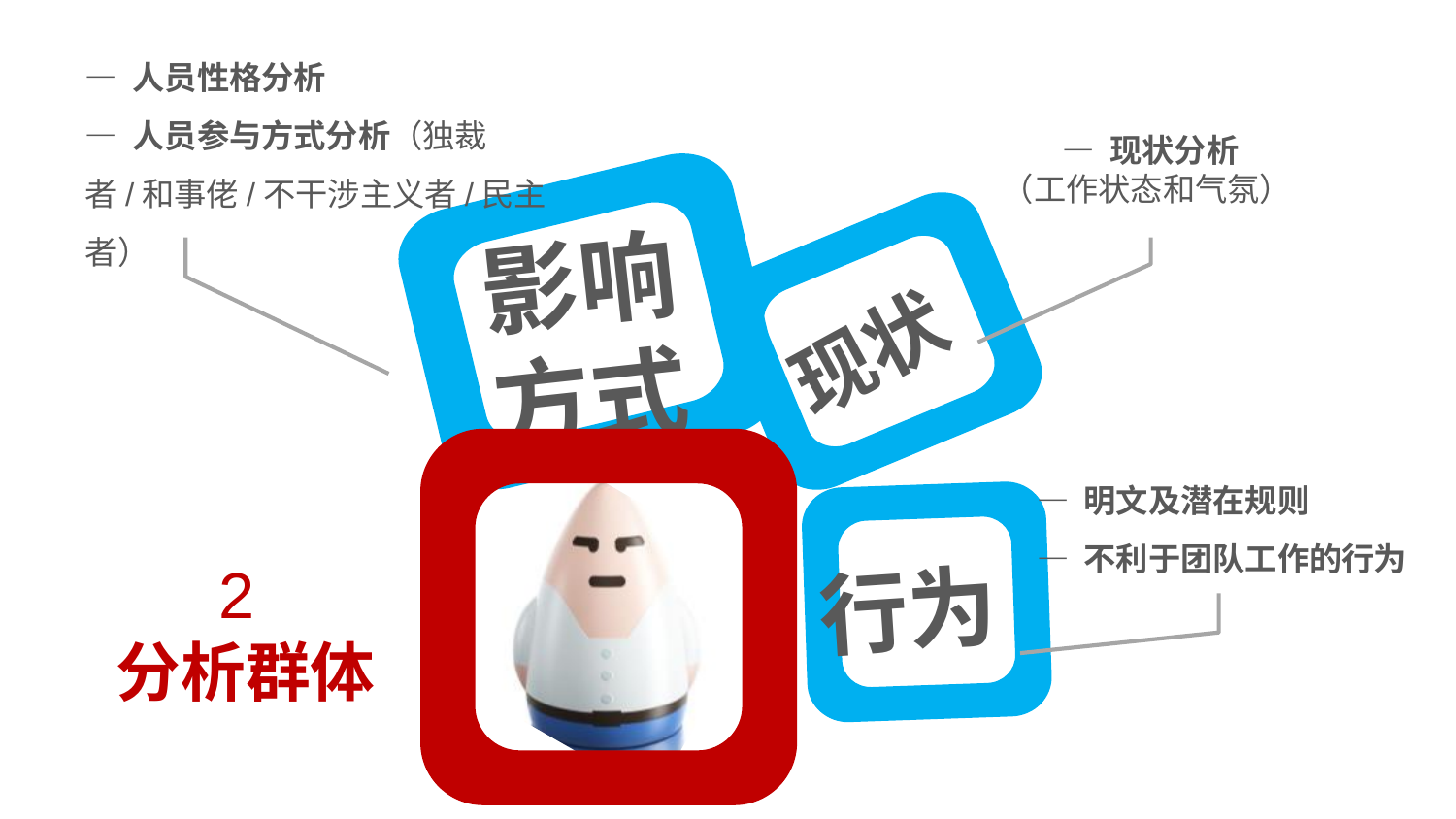

— 人员性格分析
— 人员参与方式分析（独裁者/和事佬/不干涉主义者/民主者）
— 现状分析
（工作状态和气氛）

影响
方式

现状

— 明文及潜在规则
— 不利于团队工作的行为

2
分析群体
行为